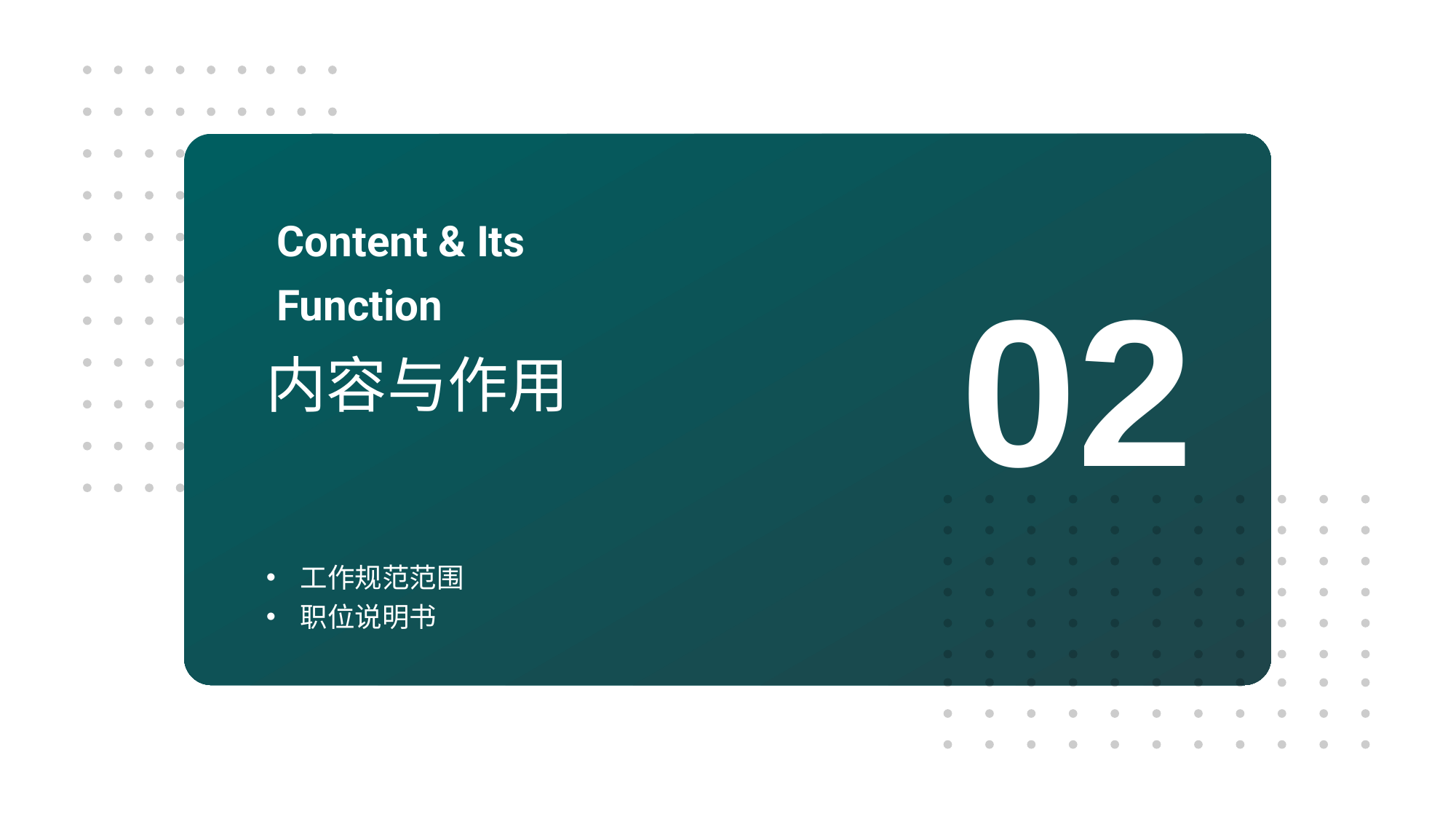

02
Content & Its
Function
内容与作用
工作规范范围
职位说明书